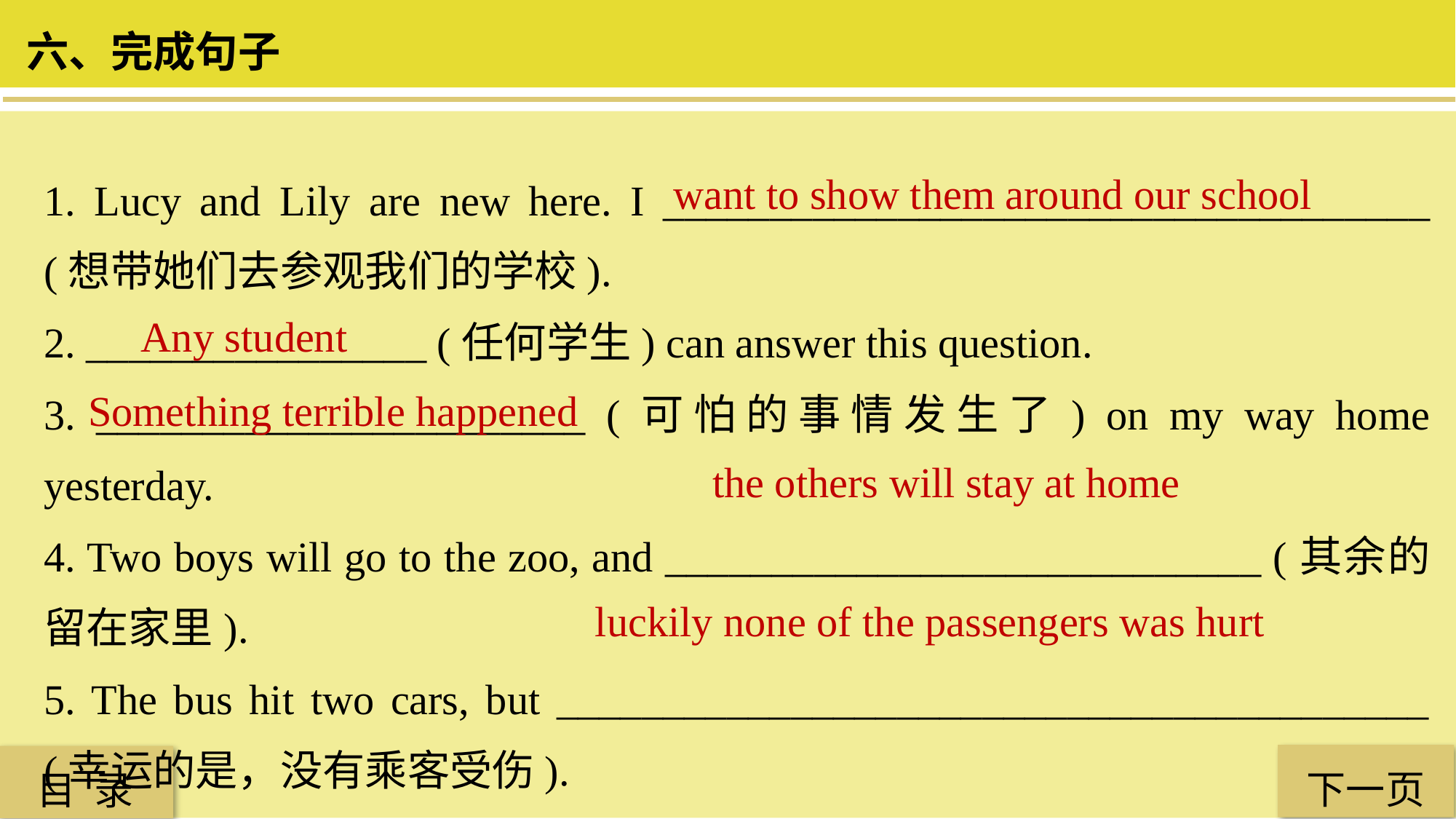

六、完成句子
1. Lucy and Lily are new here. I ____________________________________ (想带她们去参观我们的学校).
2. ________________ (任何学生) can answer this question.
3. _______________________ (可怕的事情发生了) on my way home yesterday.
4. Two boys will go to the zoo, and ____________________________ (其余的留在家里).
5. The bus hit two cars, but _________________________________________ (幸运的是，没有乘客受伤).
want to show them around our school
Any student
 Something terrible happened
the others will stay at home
luckily none of the passengers was hurt